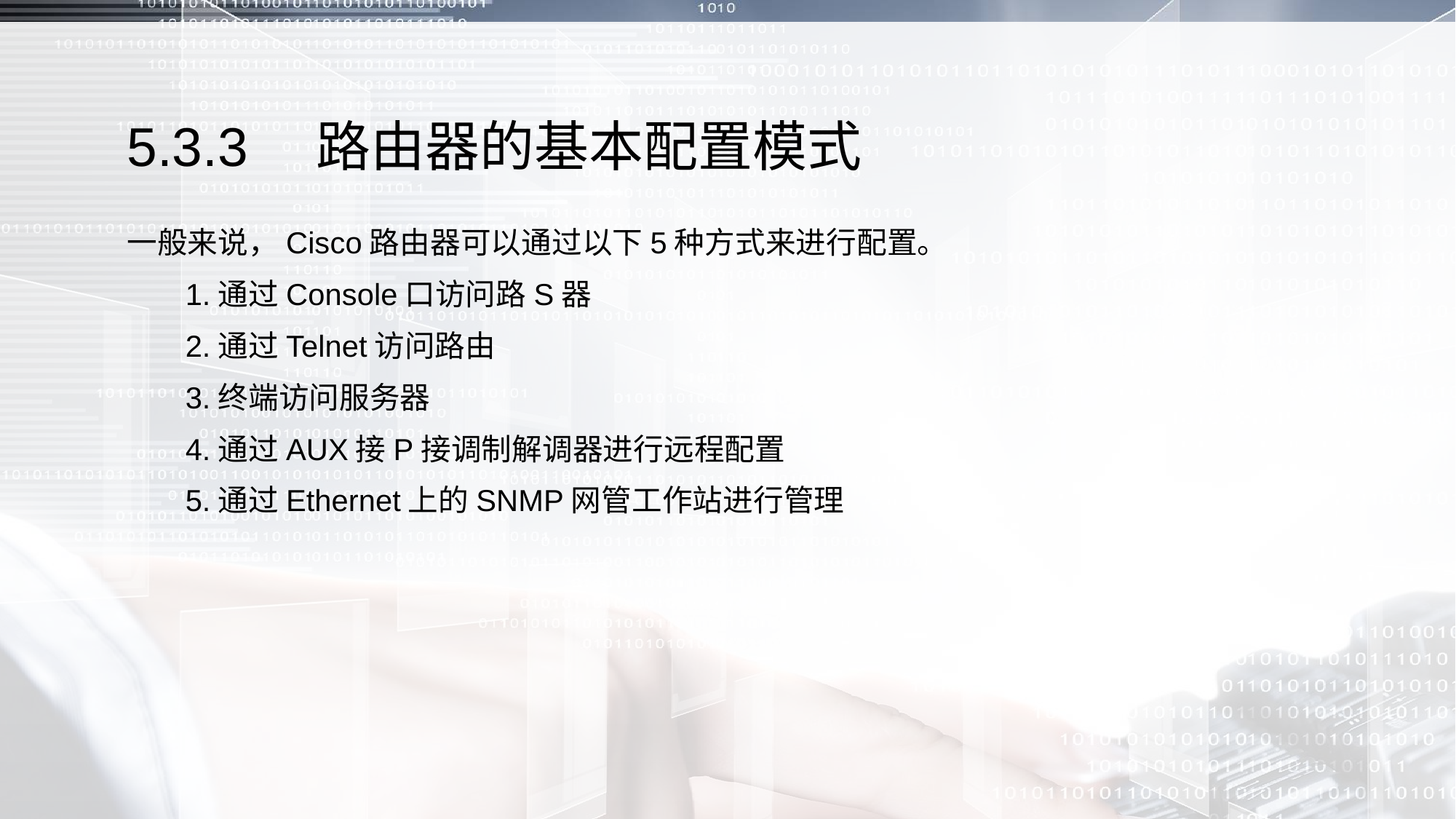

# 5.3.3　路由器的基本配置模式
一般来说，Cisco路由器可以通过以下5种方式来进行配置。
       1.通过Console口访问路S器
       2.通过Telnet访问路由
       3.终端访问服务器
       4.通过AUX接P接调制解调器进行远程配置
       5.通过Ethernet上的SNMP网管工作站进行管理